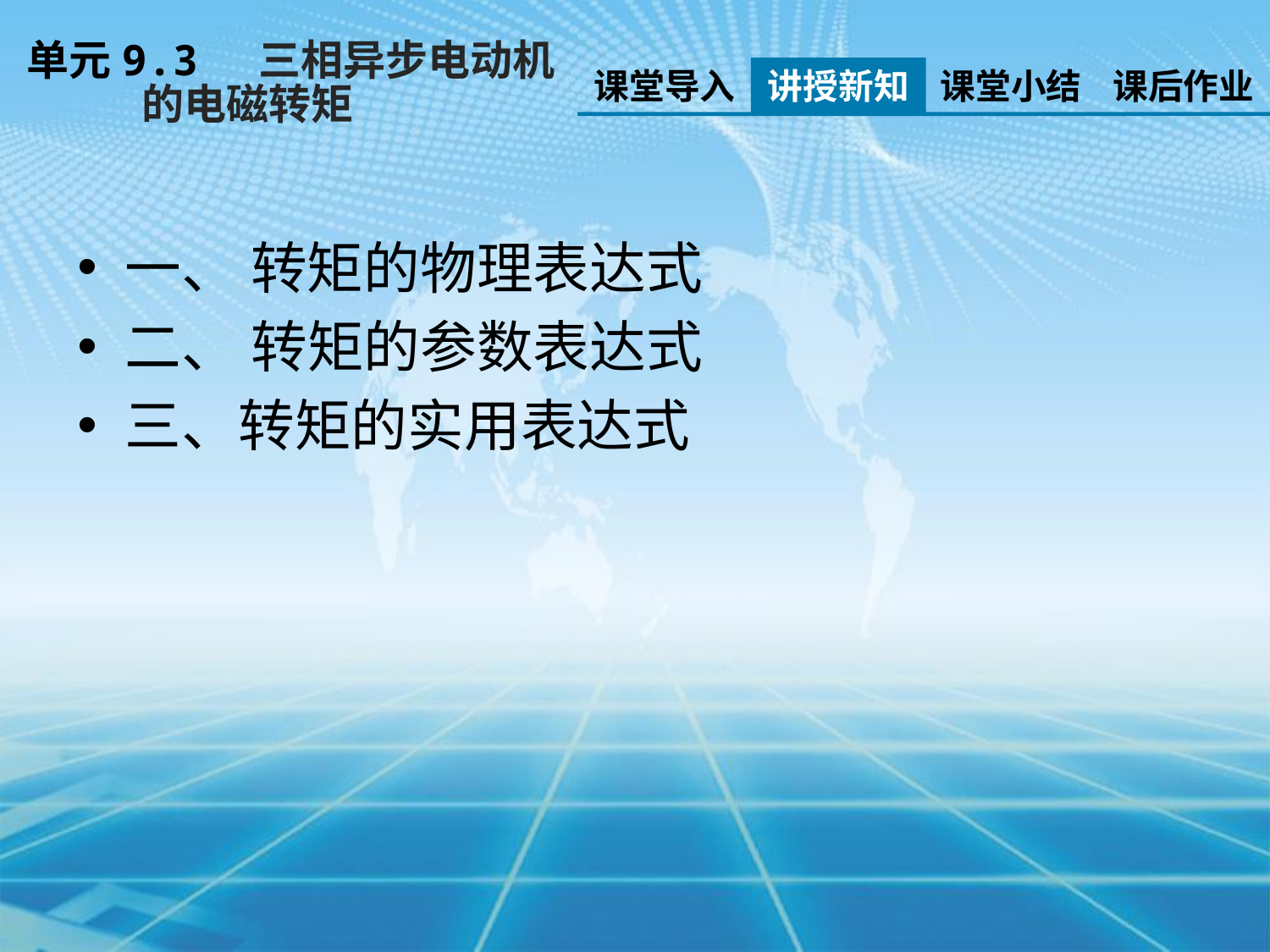

单元9.3  三相异步电动机
           的电磁转矩
课堂导入
讲授新知
课堂小结
课后作业
一、 转矩的物理表达式
二、 转矩的参数表达式
三、转矩的实用表达式